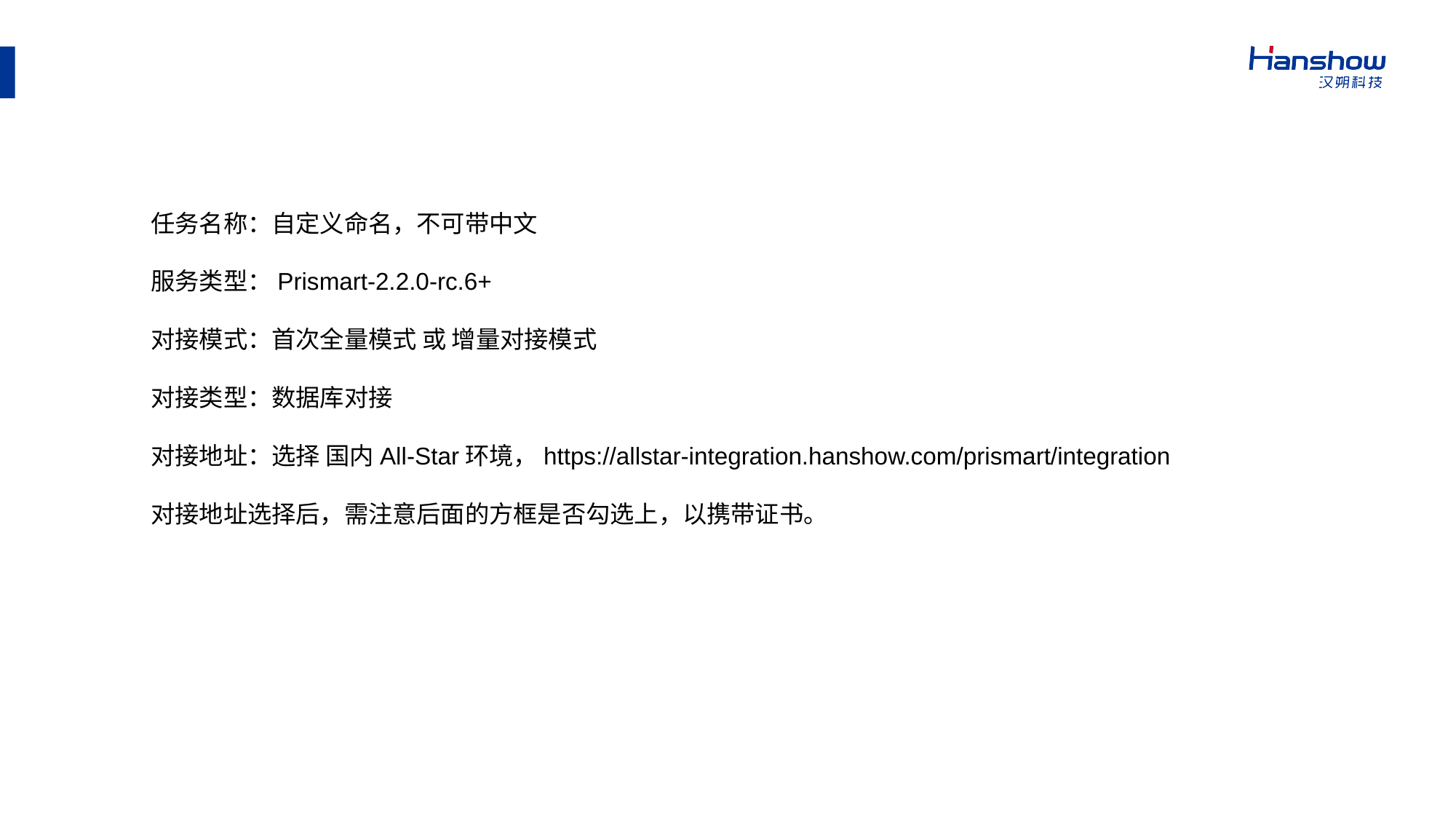

任务名称：自定义命名，不可带中文
服务类型：Prismart-2.2.0-rc.6+
对接模式：首次全量模式 或 增量对接模式
对接类型：数据库对接
对接地址：选择 国内All-Star环境，https://allstar-integration.hanshow.com/prismart/integration
对接地址选择后，需注意后面的方框是否勾选上，以携带证书。